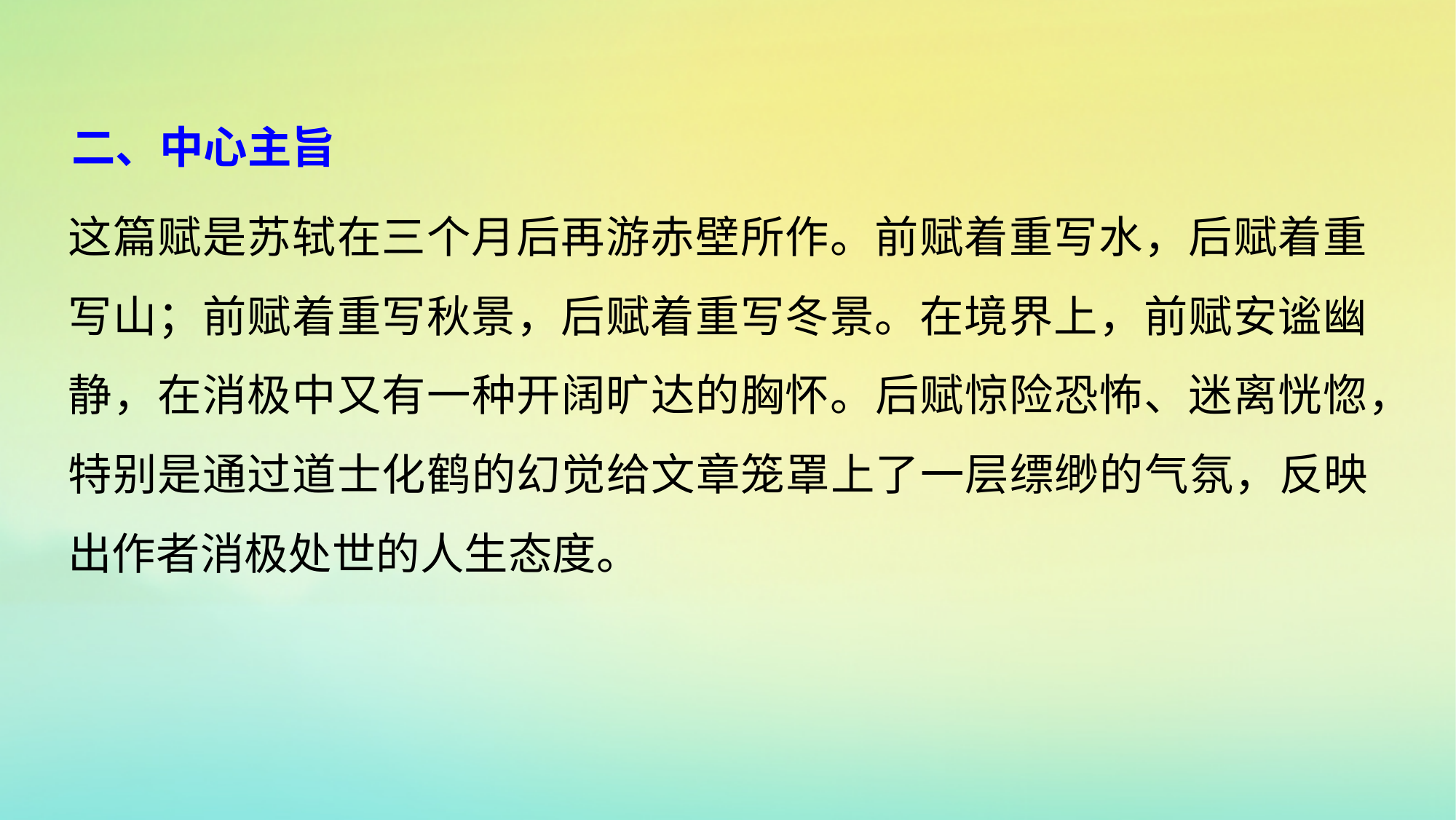

二、中心主旨
这篇赋是苏轼在三个月后再游赤壁所作。前赋着重写水，后赋着重写山；前赋着重写秋景，后赋着重写冬景。在境界上，前赋安谧幽静，在消极中又有一种开阔旷达的胸怀。后赋惊险恐怖、迷离恍惚，特别是通过道士化鹤的幻觉给文章笼罩上了一层缥缈的气氛，反映出作者消极处世的人生态度。